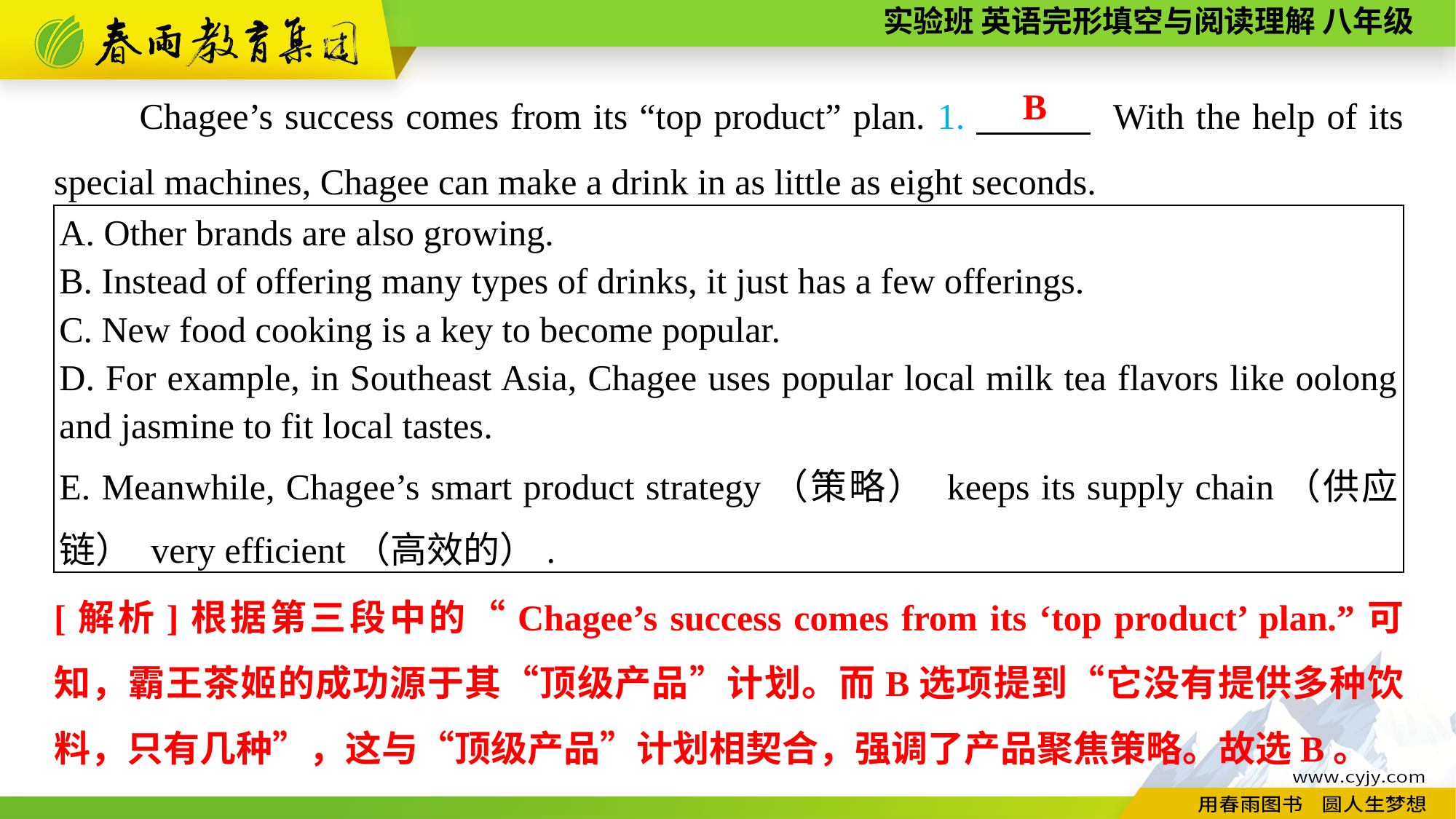

Chagee’s success comes from its “top product” plan. 1.　　　 With the help of its special machines, Chagee can make a drink in as little as eight seconds.
B
| A. Other brands are also growing. B. Instead of offering many types of drinks, it just has a few offerings. C. New food cooking is a key to become popular. D. For example, in Southeast Asia, Chagee uses popular local milk tea flavors like oolong and jasmine to fit local tastes. E. Meanwhile, Chagee’s smart product strategy（策略） keeps its supply chain（供应链） very efficient（高效的）. |
| --- |
[解析]根据第三段中的“Chagee’s success comes from its ‘top product’ plan.”可知，霸王茶姬的成功源于其“顶级产品”计划。而B选项提到“它没有提供多种饮料，只有几种”，这与“顶级产品”计划相契合，强调了产品聚焦策略。故选B。